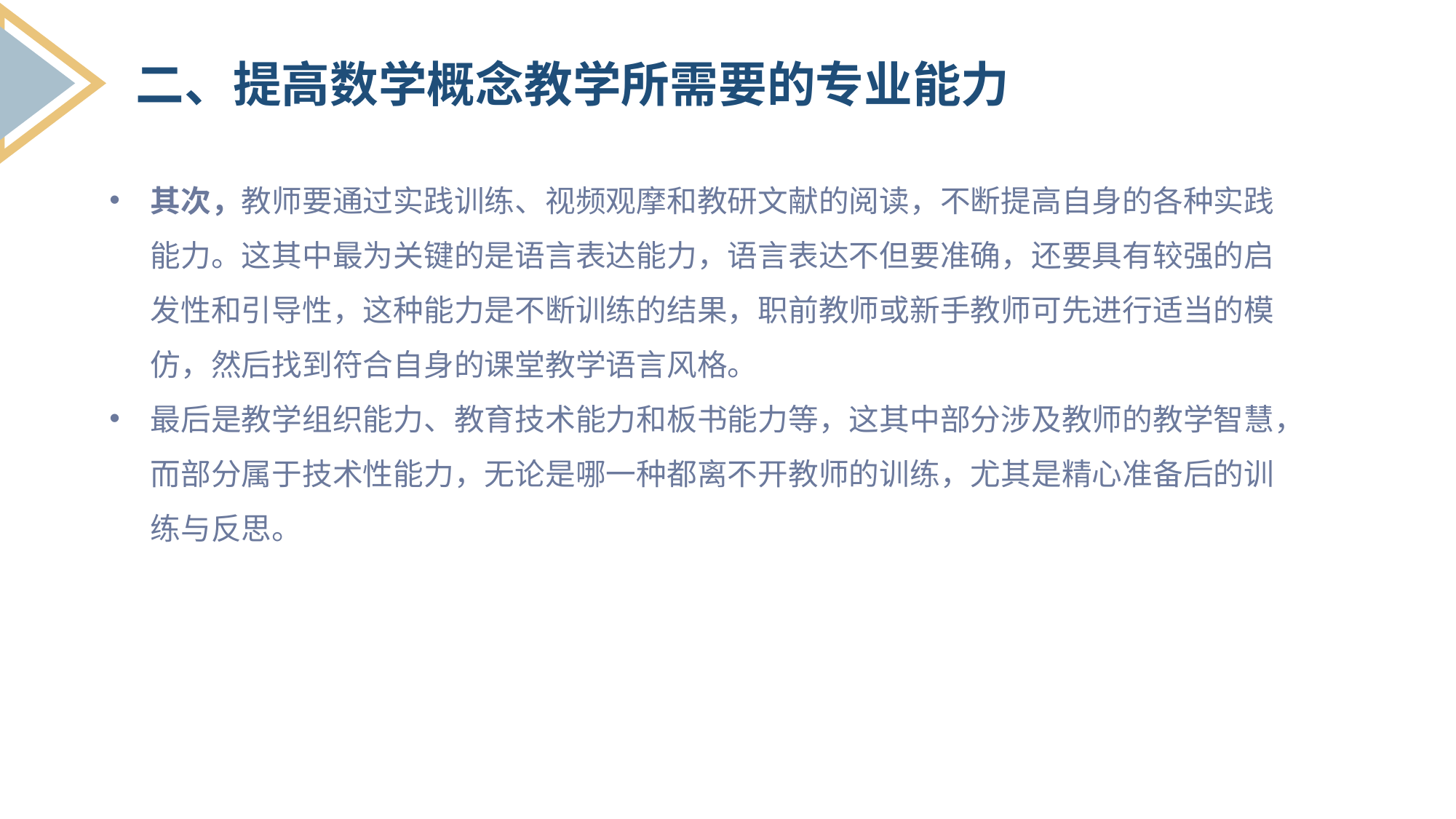

二、提高数学概念教学所需要的专业能力
其次，教师要通过实践训练、视频观摩和教研文献的阅读，不断提高自身的各种实践能力。这其中最为关键的是语言表达能力，语言表达不但要准确，还要具有较强的启发性和引导性，这种能力是不断训练的结果，职前教师或新手教师可先进行适当的模仿，然后找到符合自身的课堂教学语言风格。
最后是教学组织能力、教育技术能力和板书能力等，这其中部分涉及教师的教学智慧，而部分属于技术性能力，无论是哪一种都离不开教师的训练，尤其是精心准备后的训练与反思。